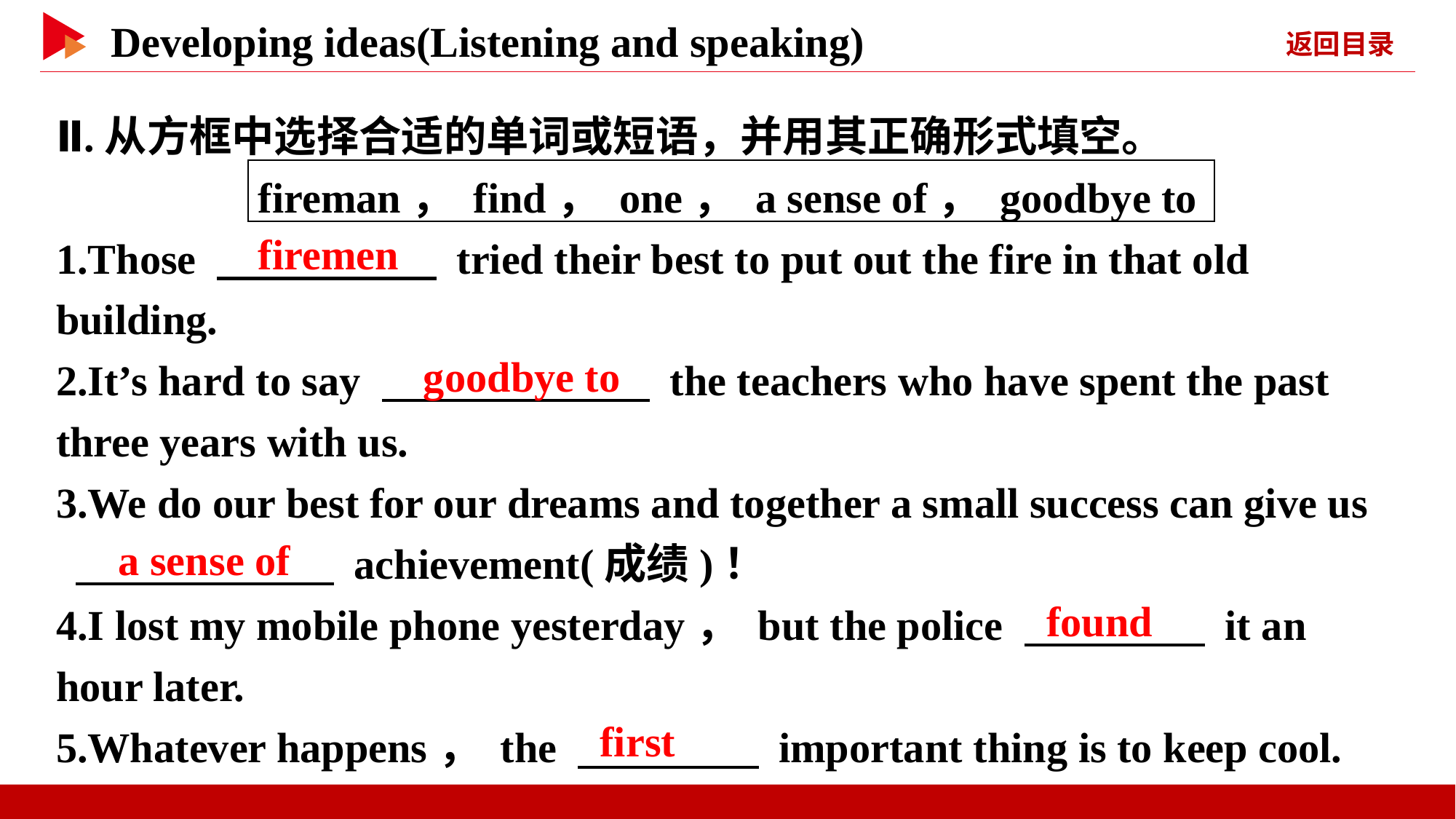

Ⅱ.从方框中选择合适的单词或短语，并用其正确形式填空。
fireman， find， one， a sense of， goodbye to
1.Those 　              　 tried their best to put out the fire in that old building.
2.It’s hard to say 　                   　 the teachers who have spent the past three years with us.
3.We do our best for our dreams and together a small success can give us
 　                  　 achievement(成绩)！
4.I lost my mobile phone yesterday， but the police 　          　 it an hour later.
5.Whatever happens， the 　          　 important thing is to keep cool.

　firemen
　goodbye to
　a sense of
　found
　first